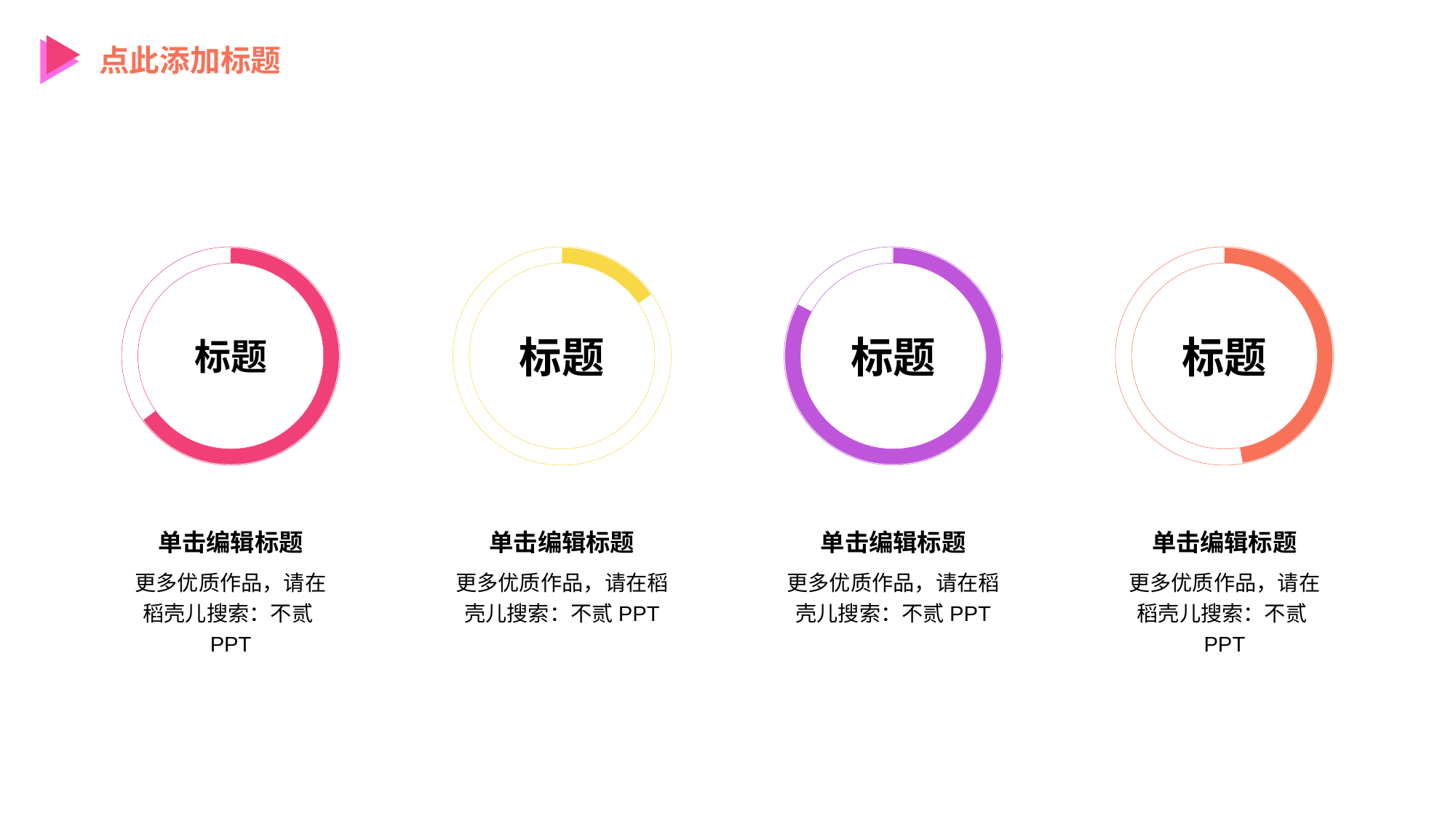

点此添加标题

标题
标题
标题
标题
单击编辑标题
更多优质作品，请在稻壳儿搜索：不贰PPT
单击编辑标题
更多优质作品，请在稻壳儿搜索：不贰PPT
单击编辑标题
更多优质作品，请在稻壳儿搜索：不贰PPT
单击编辑标题
更多优质作品，请在稻壳儿搜索：不贰PPT